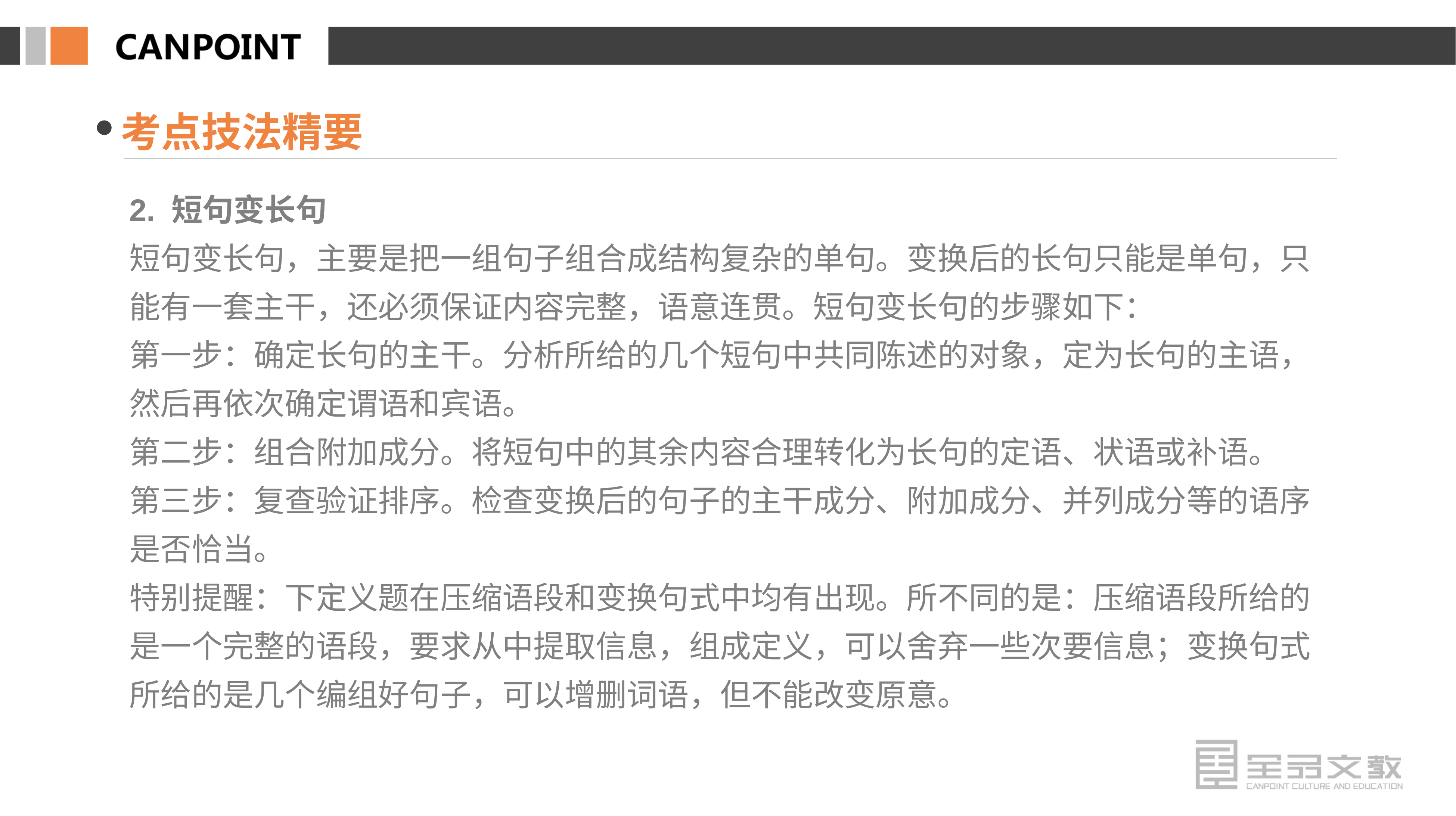

考点技法精要

2. 短句变长句
短句变长句，主要是把一组句子组合成结构复杂的单句。变换后的长句只能是单句，只能有一套主干，还必须保证内容完整，语意连贯。短句变长句的步骤如下：
第一步：确定长句的主干。分析所给的几个短句中共同陈述的对象，定为长句的主语，然后再依次确定谓语和宾语。
第二步：组合附加成分。将短句中的其余内容合理转化为长句的定语、状语或补语。
第三步：复查验证排序。检查变换后的句子的主干成分、附加成分、并列成分等的语序是否恰当。
特别提醒：下定义题在压缩语段和变换句式中均有出现。所不同的是：压缩语段所给的是一个完整的语段，要求从中提取信息，组成定义，可以舍弃一些次要信息；变换句式所给的是几个编组好句子，可以增删词语，但不能改变原意。